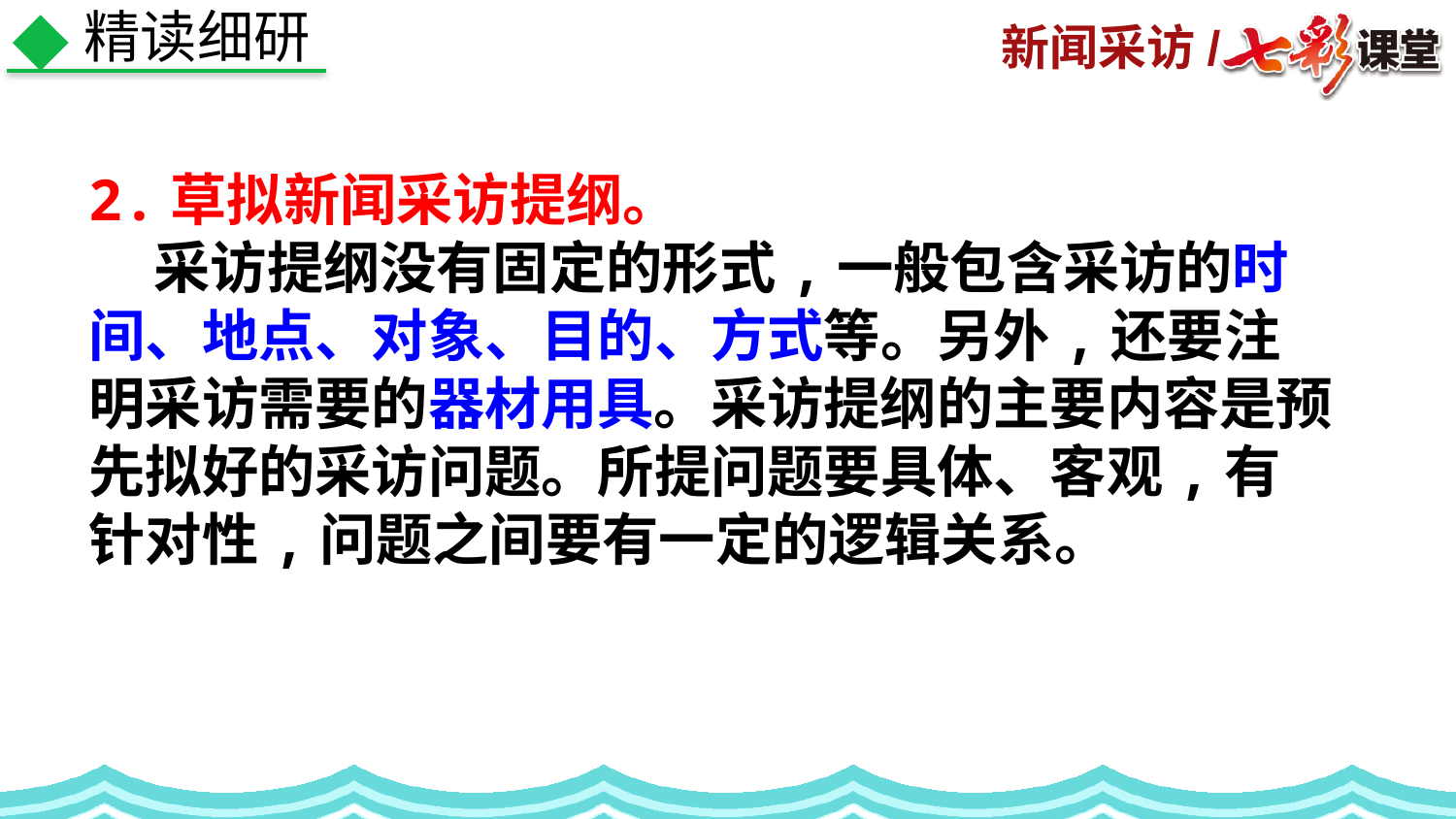

精读细研

2.草拟新闻采访提纲。
    采访提纲没有固定的形式,一般包含采访的时间、地点、对象、目的、方式等。另外,还要注明采访需要的器材用具。采访提纲的主要内容是预先拟好的采访问题。所提问题要具体、客观,有针对性,问题之间要有一定的逻辑关系。